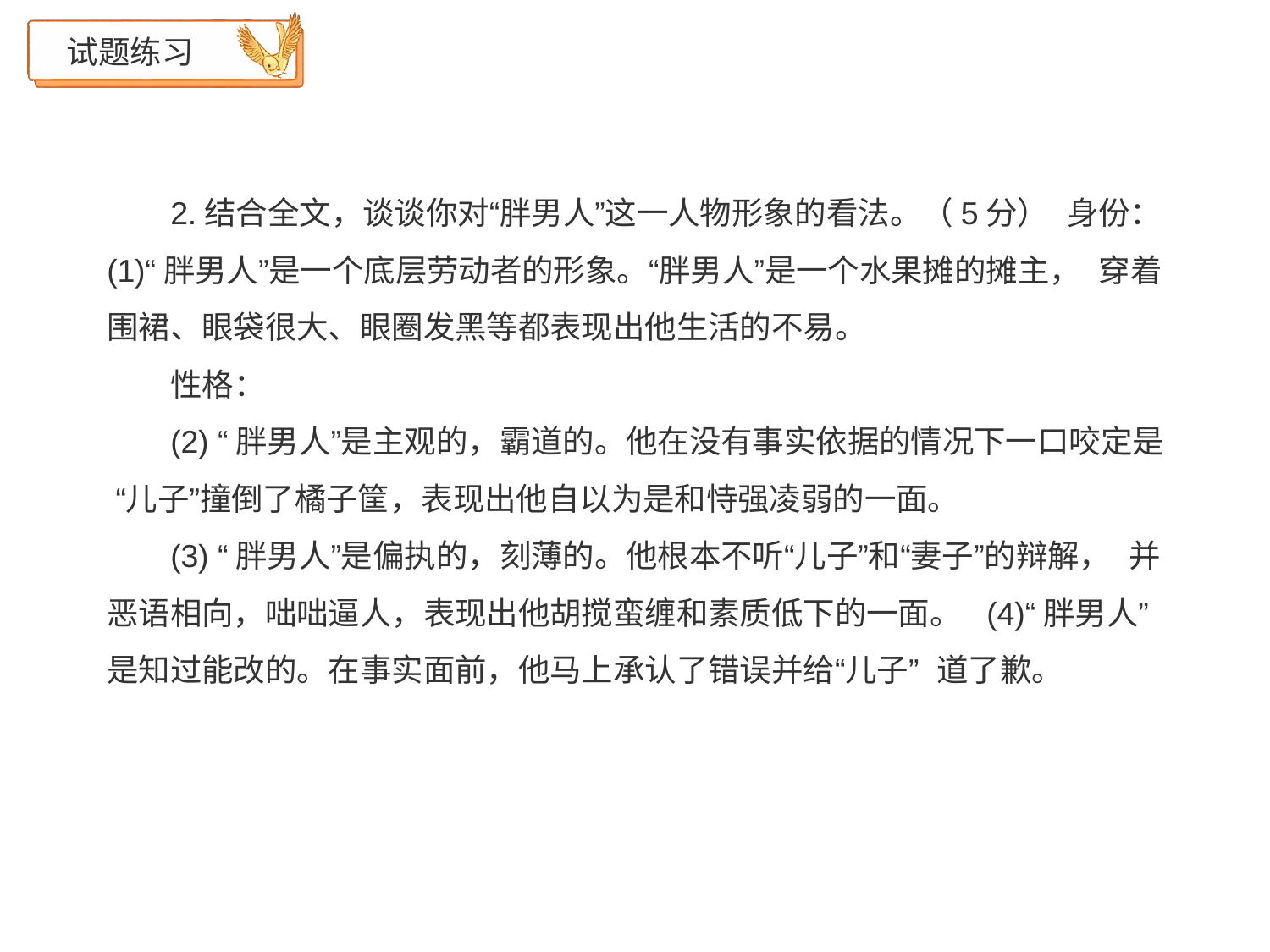

# 试题练习
2.结合全文，谈谈你对“胖男人”这一人物形象的看法。（5分）  身份：  (1)“胖男人”是一个底层劳动者的形象。“胖男人”是一个水果摊的摊主，  穿着围裙、眼袋很大、眼圈发黑等都表现出他生活的不易。
性格：
(2) “胖男人”是主观的，霸道的。他在没有事实依据的情况下一口咬定是  “儿子”撞倒了橘子筐，表现出他自以为是和恃强凌弱的一面。
(3) “胖男人”是偏执的，刻薄的。他根本不听“儿子”和“妻子”的辩解，  并恶语相向，咄咄逼人，表现出他胡搅蛮缠和素质低下的一面。  (4)“胖男人”是知过能改的。在事实面前，他马上承认了错误并给“儿子”  道了歉。